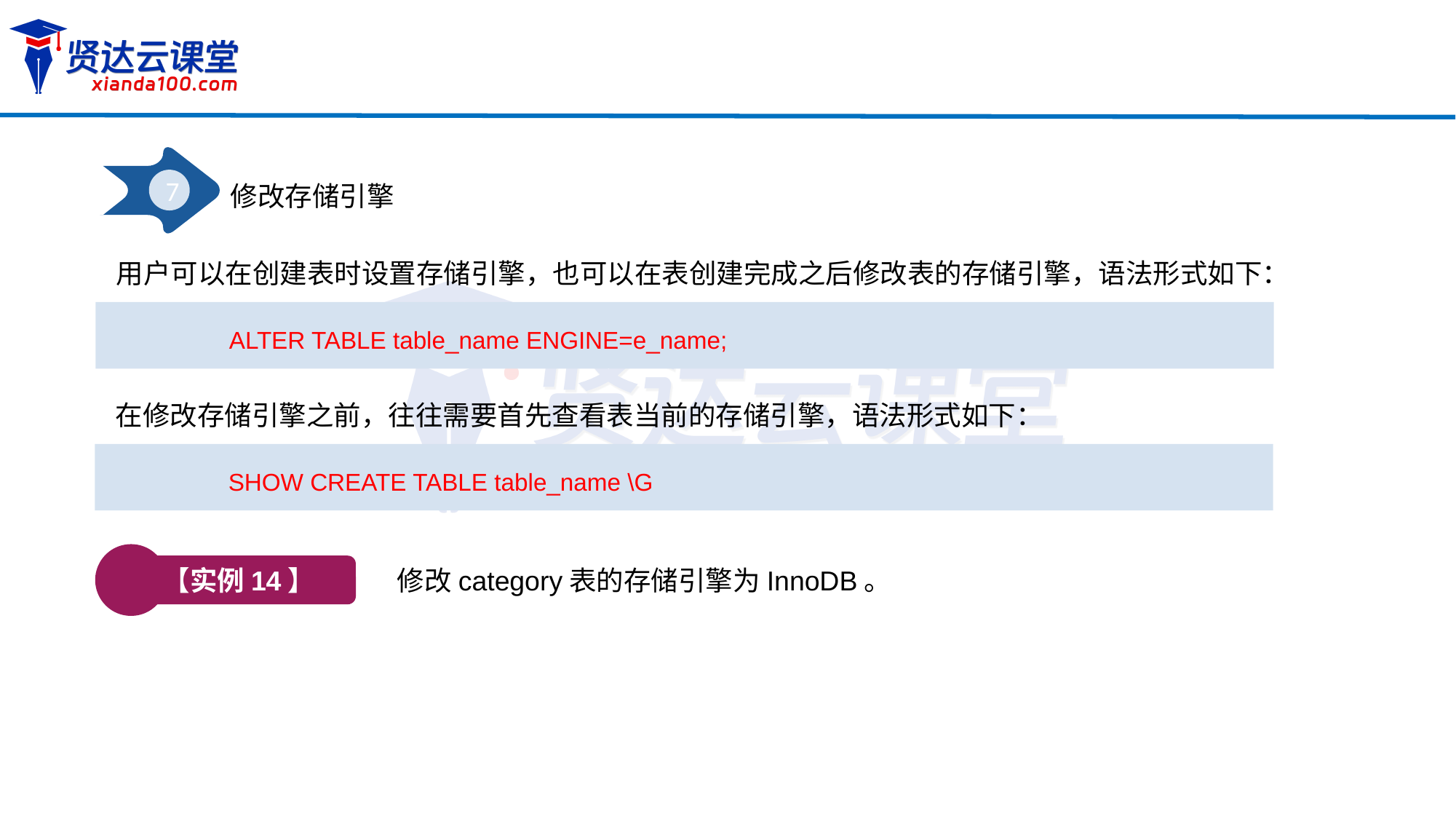

7
修改存储引擎
用户可以在创建表时设置存储引擎，也可以在表创建完成之后修改表的存储引擎，语法形式如下：

ALTER TABLE table_name ENGINE=e_name;
在修改存储引擎之前，往往需要首先查看表当前的存储引擎，语法形式如下：

SHOW CREATE TABLE table_name \G

【实例14】
修改category表的存储引擎为InnoDB。